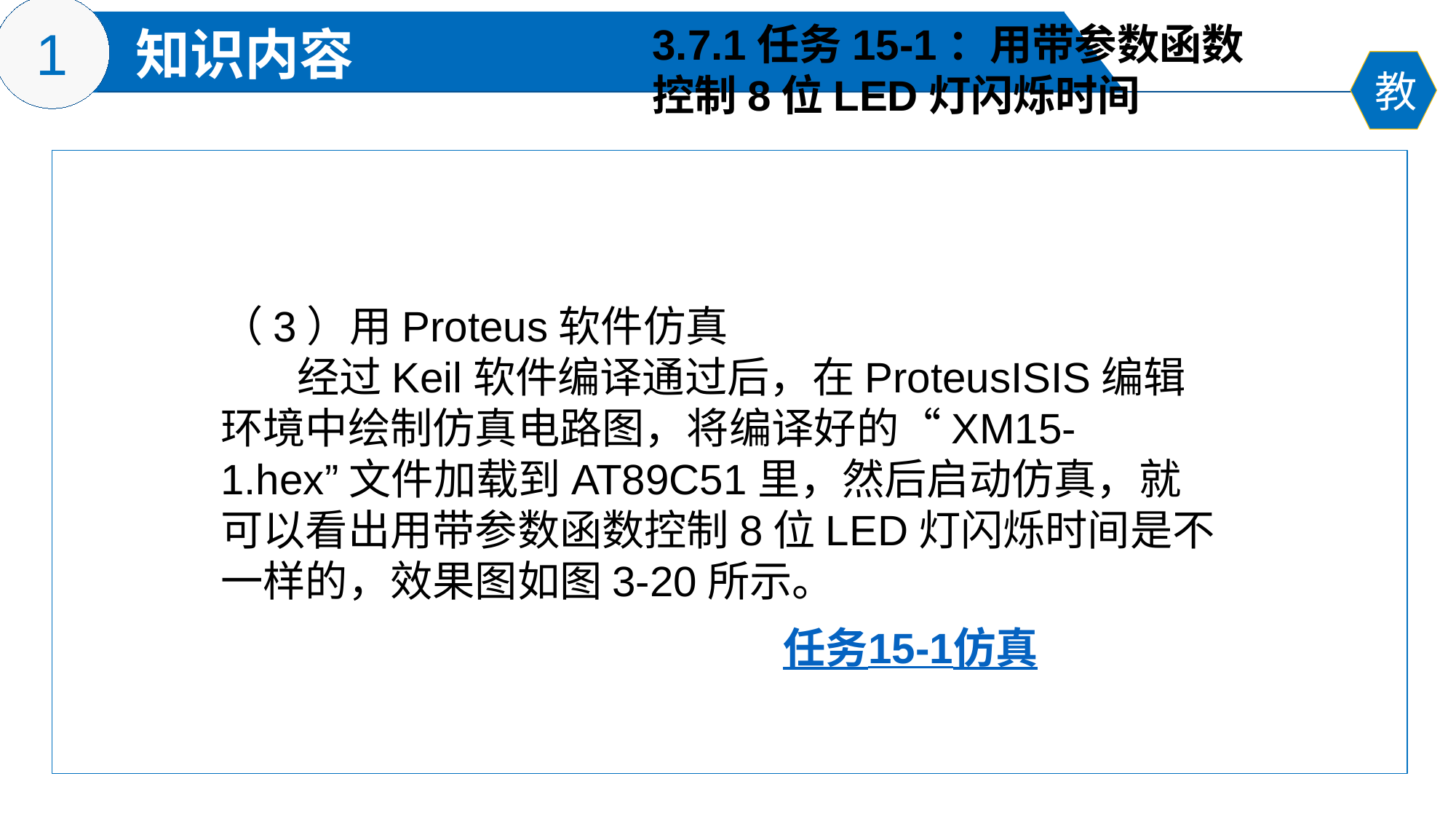

3.7.1任务15-1：用带参数函数
控制8位LED灯闪烁时间
（3）用Proteus软件仿真
       经过Keil软件编译通过后，在ProteusISIS编辑环境中绘制仿真电路图，将编译好的“XM15-1.hex”文件加载到AT89C51里，然后启动仿真，就可以看出用带参数函数控制8位LED灯闪烁时间是不一样的，效果图如图3-20所示。
任务15-1仿真